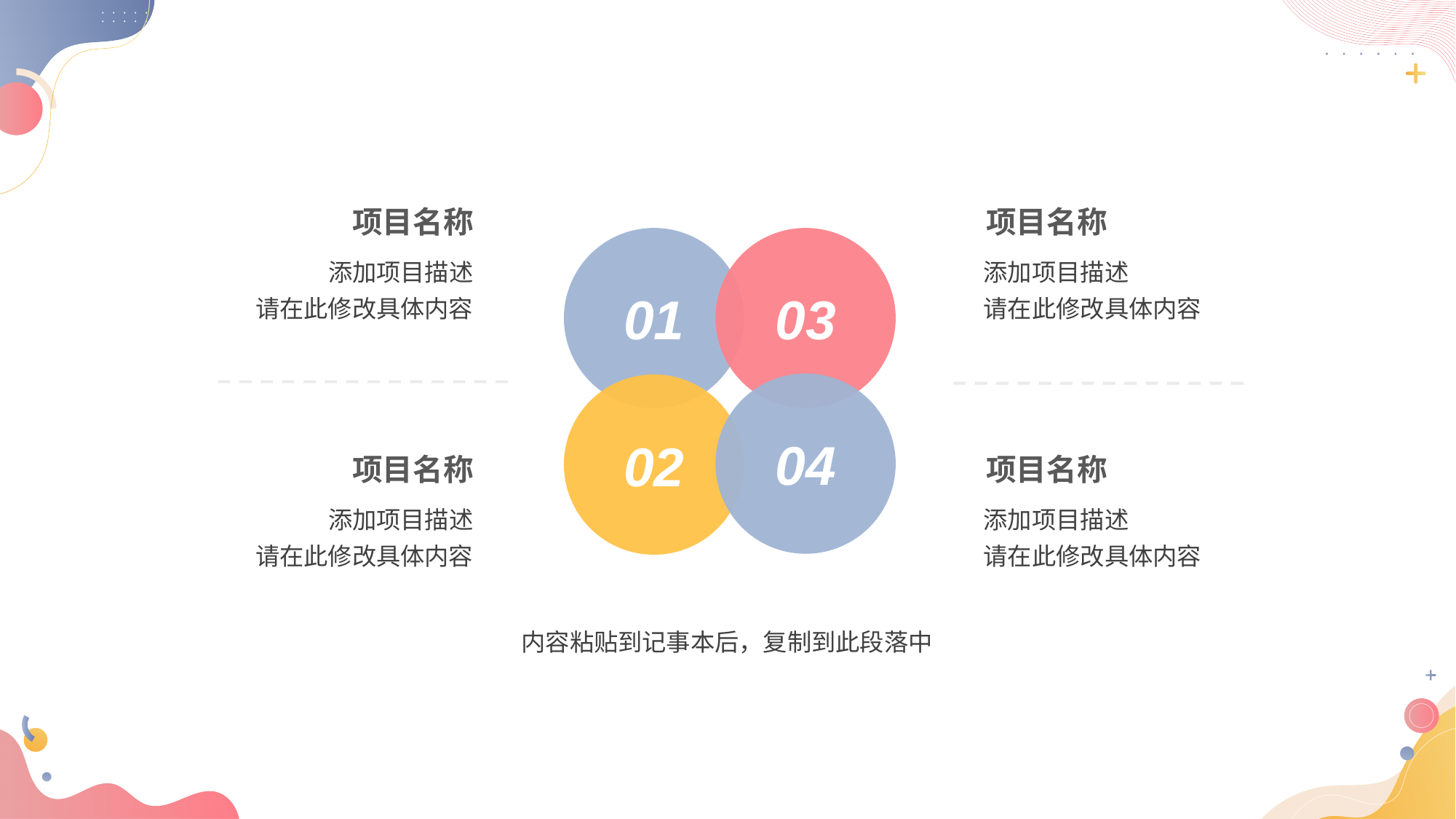

项目名称
添加项目描述
请在此修改具体内容
项目名称
添加项目描述
请在此修改具体内容
项目名称
添加项目描述
请在此修改具体内容
项目名称
添加项目描述
请在此修改具体内容
01
03
04
02
内容粘贴到记事本后，复制到此段落中